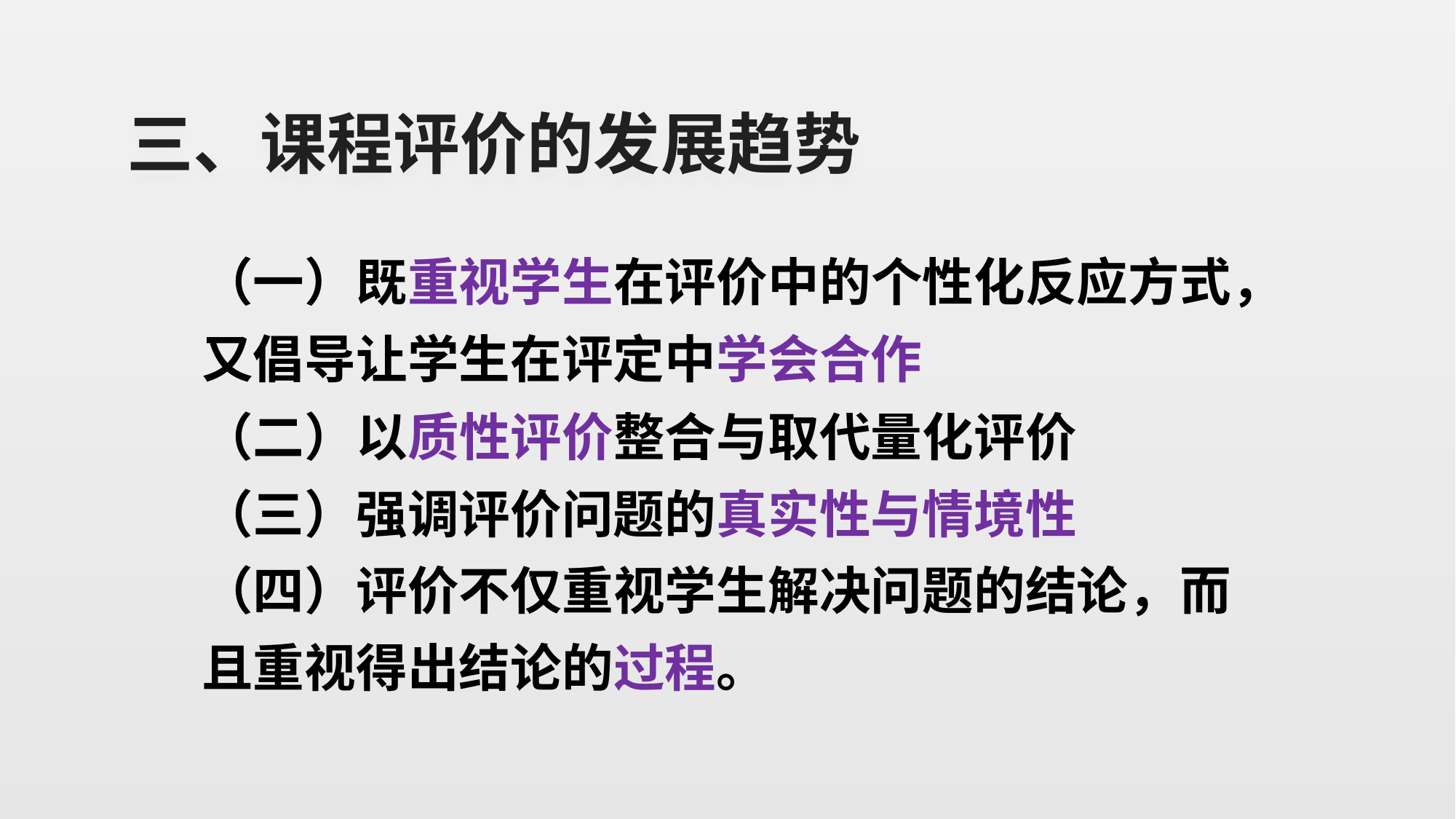

# 三、课程评价的发展趋势
（一）既重视学生在评价中的个性化反应方式，又倡导让学生在评定中学会合作
（二）以质性评价整合与取代量化评价
（三）强调评价问题的真实性与情境性
（四）评价不仅重视学生解决问题的结论，而且重视得出结论的过程。